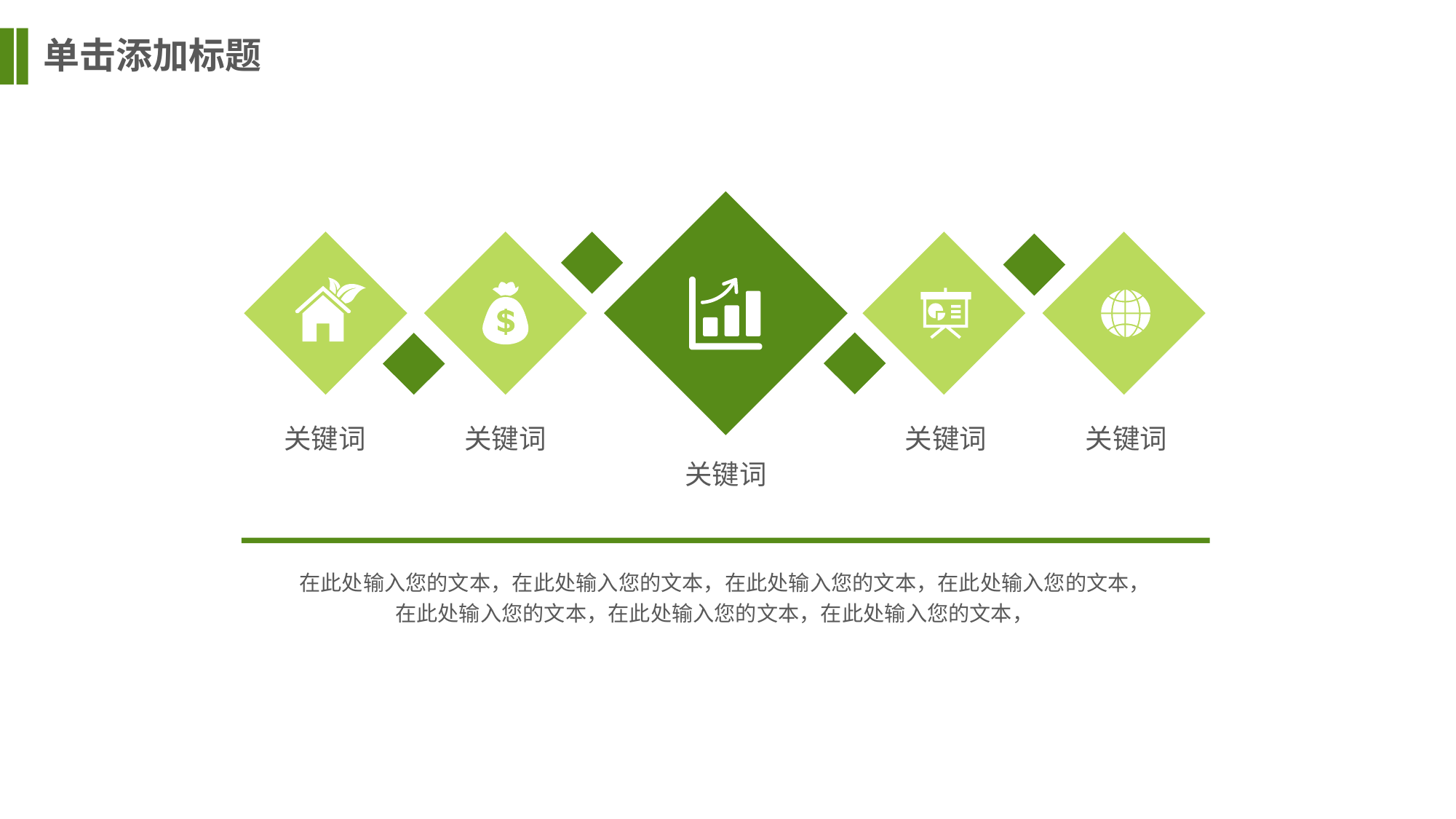

单击添加标题

关键词
关键词
关键词
关键词
关键词

在此处输入您的文本，在此处输入您的文本，在此处输入您的文本，在此处输入您的文本，在此处输入您的文本，在此处输入您的文本，在此处输入您的文本，